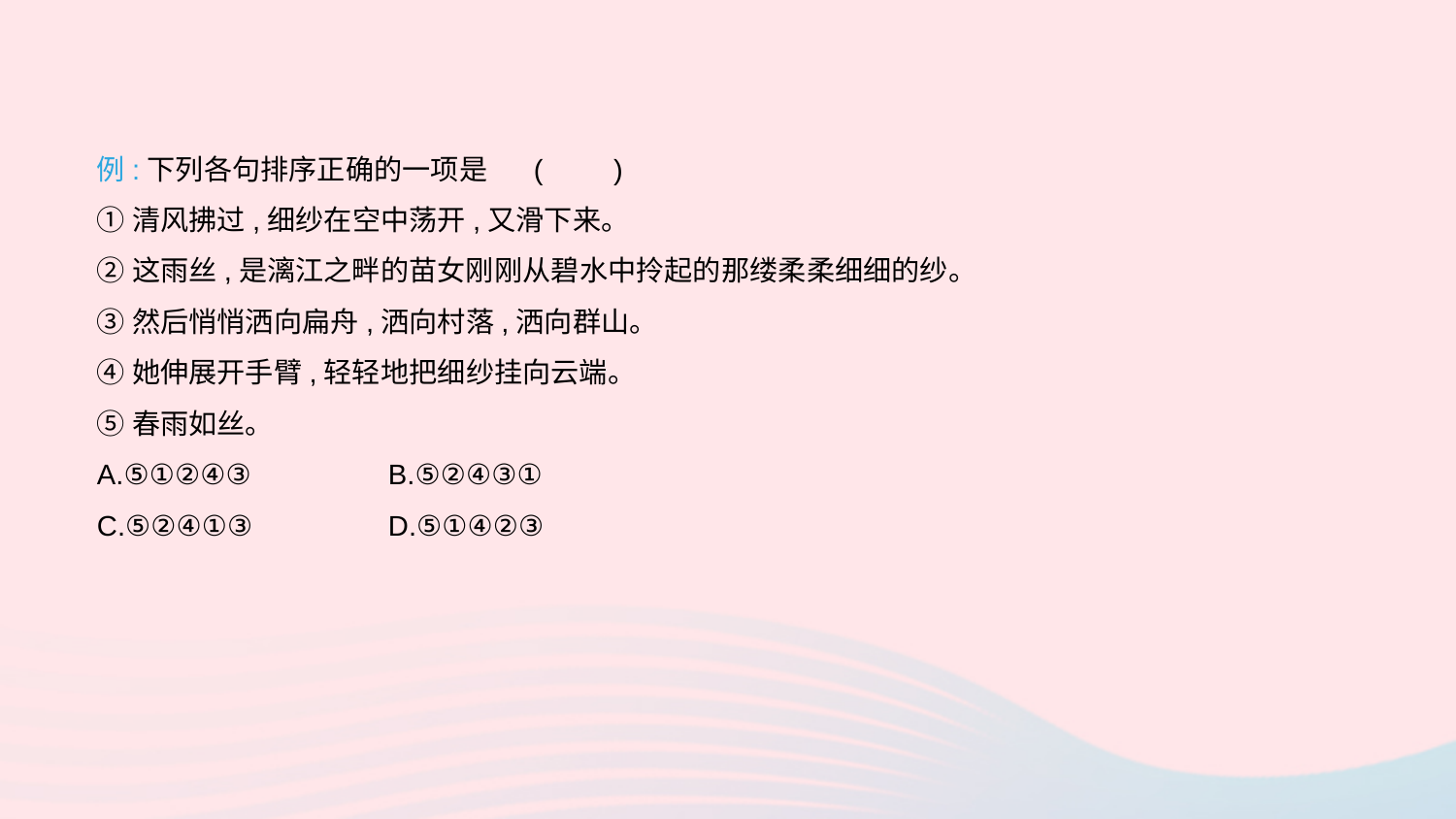

例:下列各句排序正确的一项是	(　　)
①清风拂过,细纱在空中荡开,又滑下来。
②这雨丝,是漓江之畔的苗女刚刚从碧水中拎起的那缕柔柔细细的纱。
③然后悄悄洒向扁舟,洒向村落,洒向群山。
④她伸展开手臂,轻轻地把细纱挂向云端。
⑤春雨如丝。
A.⑤①②④③	B.⑤②④③①
C.⑤②④①③	D.⑤①④②③